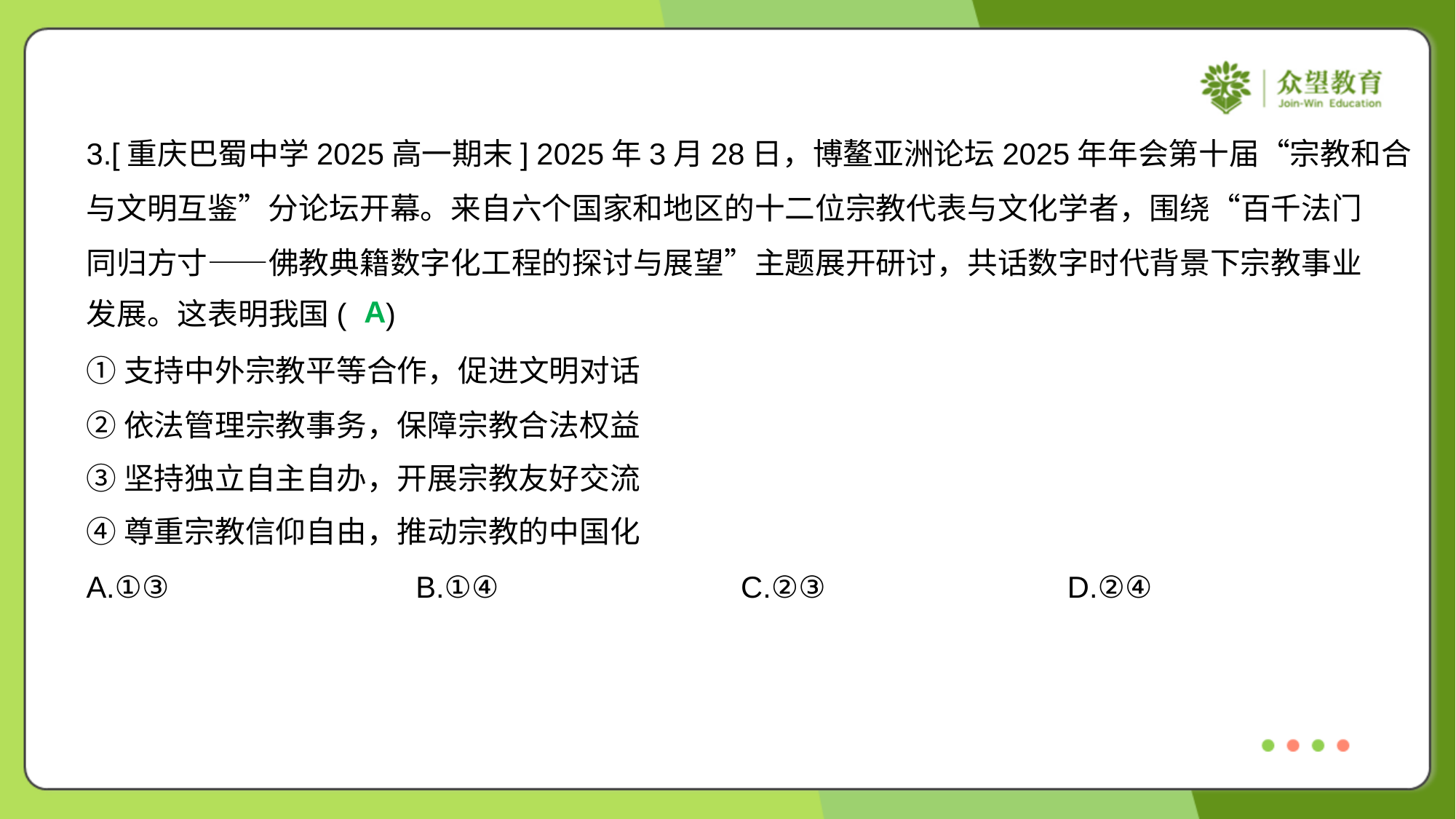

3.[重庆巴蜀中学2025高一期末] 2025年3月28日，博鳌亚洲论坛2025年年会第十届“宗教和合
与文明互鉴”分论坛开幕。来自六个国家和地区的十二位宗教代表与文化学者，围绕“百千法门
同归方寸——佛教典籍数字化工程的探讨与展望”主题展开研讨，共话数字时代背景下宗教事业
发展。这表明我国(     )
A
①支持中外宗教平等合作，促进文明对话
②依法管理宗教事务，保障宗教合法权益
③坚持独立自主自办，开展宗教友好交流
④尊重宗教信仰自由，推动宗教的中国化
A.①③	B.①④	C.②③	D.②④